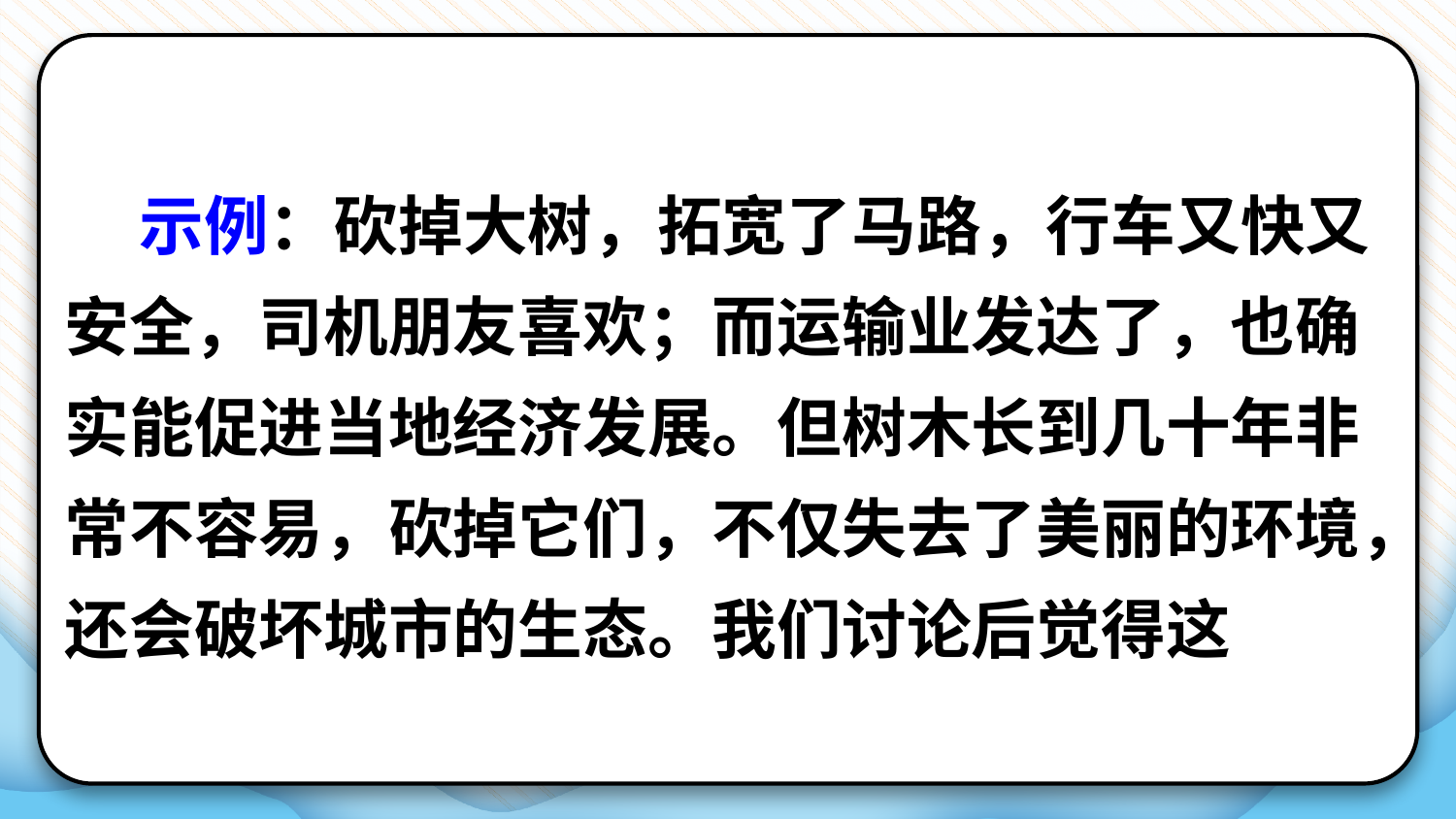

示例：砍掉大树，拓宽了马路，行车又快又安全，司机朋友喜欢；而运输业发达了，也确实能促进当地经济发展。但树木长到几十年非常不容易，砍掉它们，不仅失去了美丽的环境，还会破坏城市的生态。我们讨论后觉得这